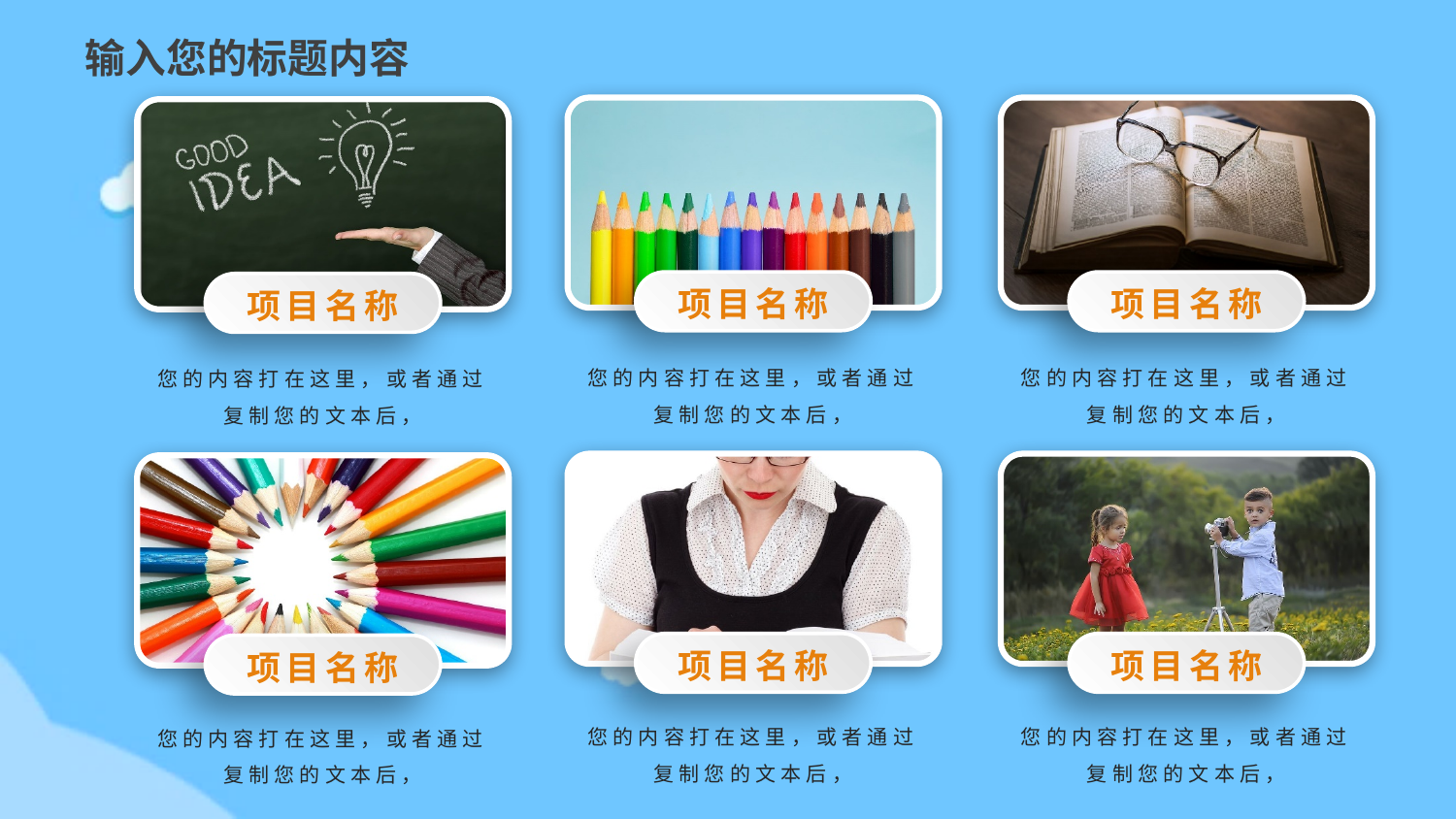

输入您的标题内容

项目名称

项目名称

项目名称

您的内容打在这里，或者通过复制您的文本后，
您的内容打在这里，或者通过复制您的文本后，
您的内容打在这里，或者通过复制您的文本后，

项目名称

项目名称

项目名称

您的内容打在这里，或者通过复制您的文本后，
您的内容打在这里，或者通过复制您的文本后，
您的内容打在这里，或者通过复制您的文本后，